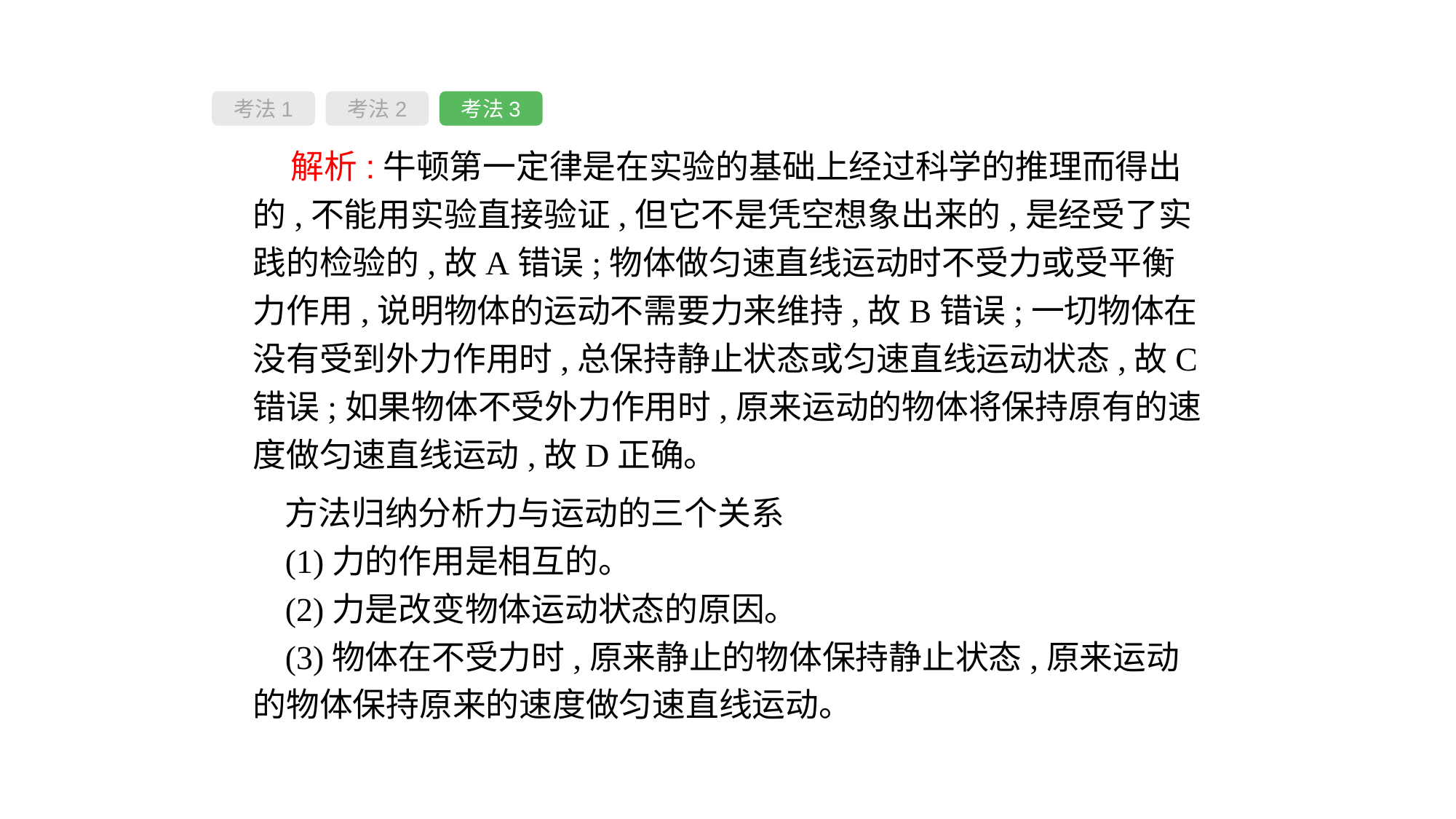

考法1
考法2
考法3
    解析:牛顿第一定律是在实验的基础上经过科学的推理而得出的,不能用实验直接验证,但它不是凭空想象出来的,是经受了实践的检验的,故A错误;物体做匀速直线运动时不受力或受平衡力作用,说明物体的运动不需要力来维持,故B错误;一切物体在没有受到外力作用时,总保持静止状态或匀速直线运动状态,故C错误;如果物体不受外力作用时,原来运动的物体将保持原有的速度做匀速直线运动,故D正确。
方法归纳分析力与运动的三个关系
(1)力的作用是相互的。
(2)力是改变物体运动状态的原因。
(3)物体在不受力时,原来静止的物体保持静止状态,原来运动的物体保持原来的速度做匀速直线运动。